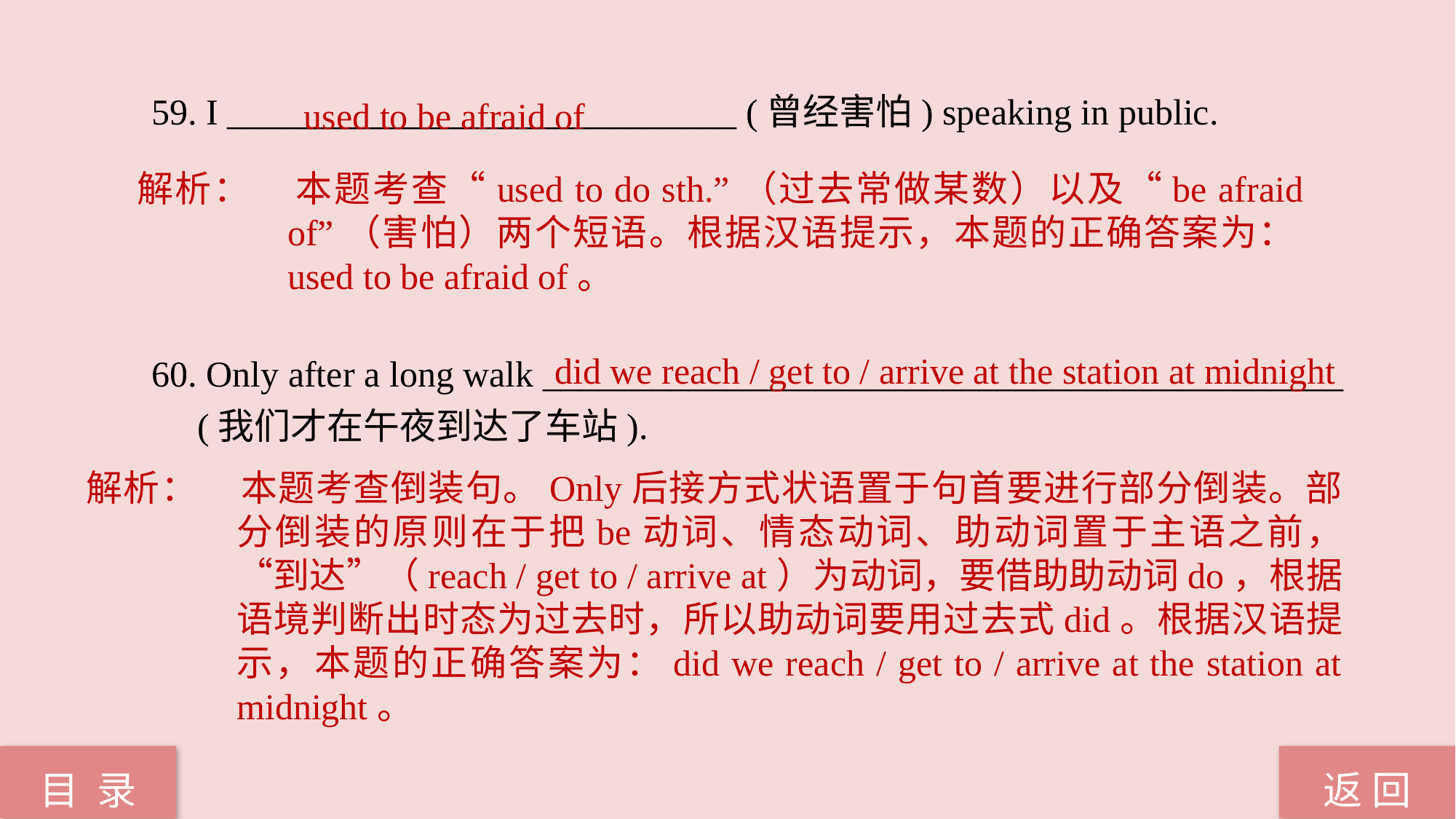

used to be afraid of
59. I ____________________________ (曾经害怕) speaking in public.

60. Only after a long walk ____________________________________________
     (我们才在午夜到达了车站).
解析：	本题考查“used to do sth.”（过去常做某数）以及“be afraid of”（害怕）两个短语。根据汉语提示，本题的正确答案为：used to be afraid of。
did we reach / get to / arrive at the station at midnight
解析：	本题考查倒装句。Only后接方式状语置于句首要进行部分倒装。部分倒装的原则在于把be动词、情态动词、助动词置于主语之前，“到达”（reach / get to / arrive at）为动词，要借助助动词do，根据语境判断出时态为过去时，所以助动词要用过去式did。根据汉语提示，本题的正确答案为：did we reach / get to / arrive at the station at midnight。
返 回